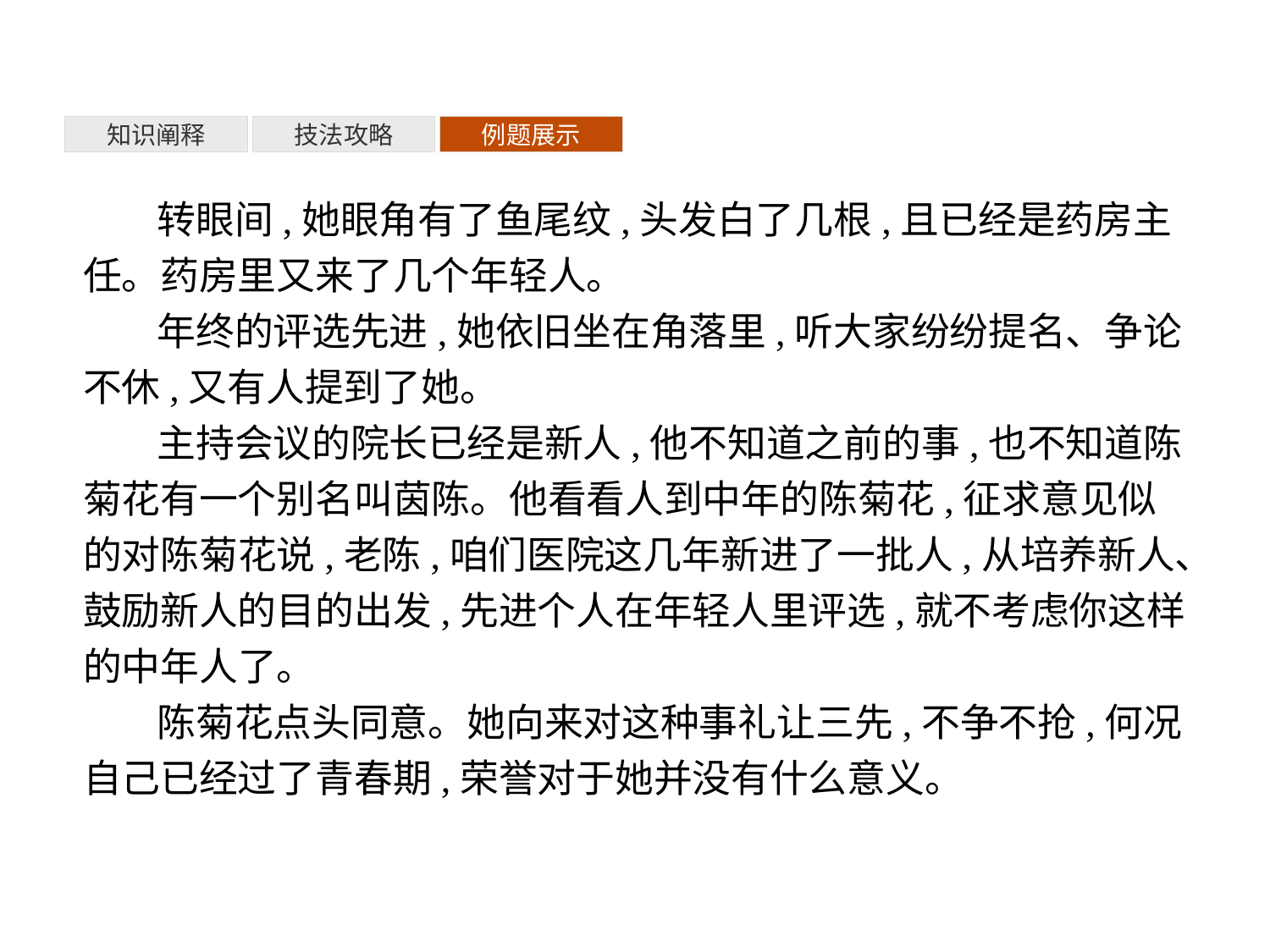

知识阐释
技法攻略
例题展示
转眼间,她眼角有了鱼尾纹,头发白了几根,且已经是药房主任。药房里又来了几个年轻人。
年终的评选先进,她依旧坐在角落里,听大家纷纷提名、争论不休,又有人提到了她。
主持会议的院长已经是新人,他不知道之前的事,也不知道陈菊花有一个别名叫茵陈。他看看人到中年的陈菊花,征求意见似的对陈菊花说,老陈,咱们医院这几年新进了一批人,从培养新人、鼓励新人的目的出发,先进个人在年轻人里评选,就不考虑你这样的中年人了。
陈菊花点头同意。她向来对这种事礼让三先,不争不抢,何况自己已经过了青春期,荣誉对于她并没有什么意义。